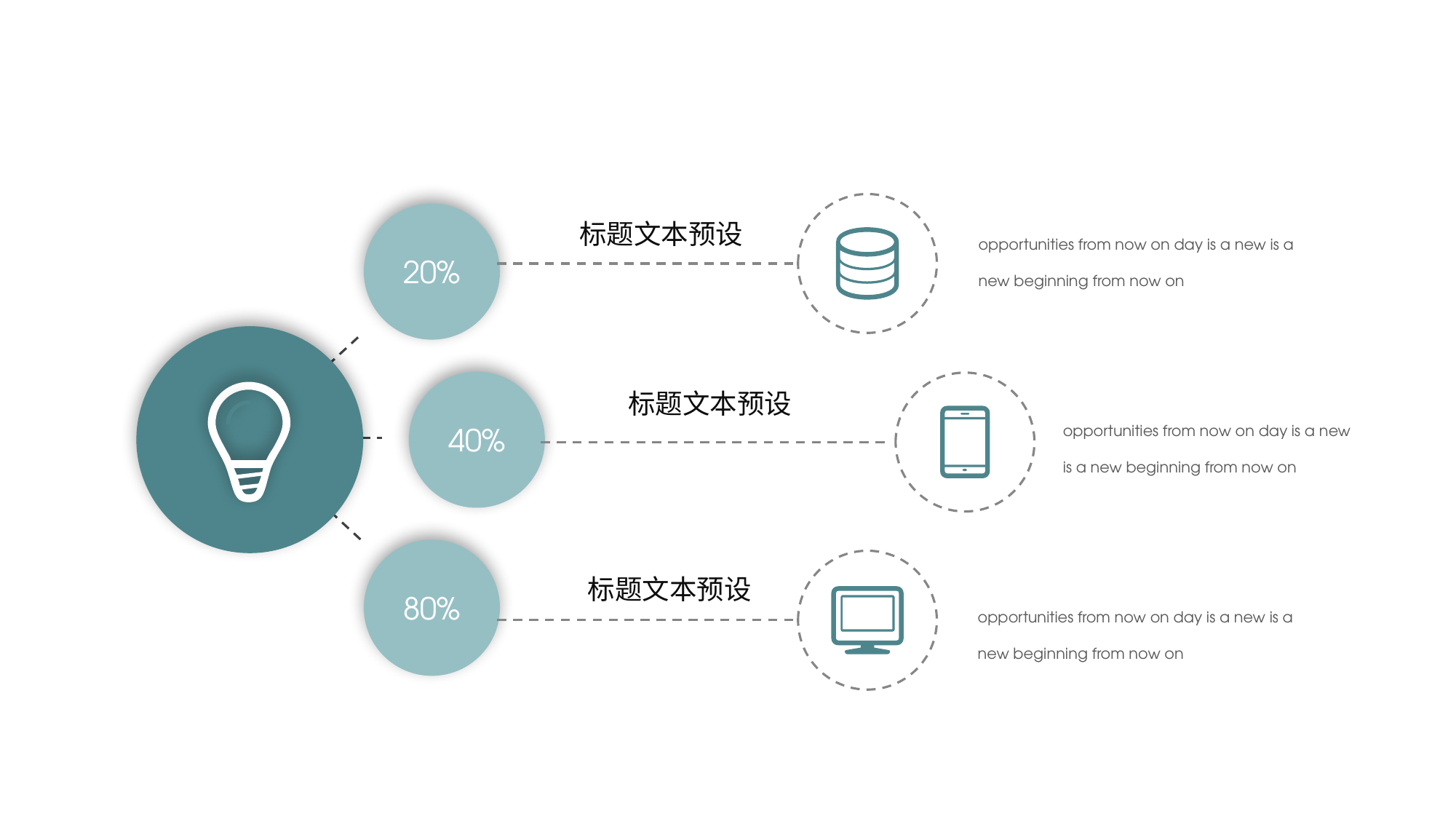

标题文本预设

20%
opportunities from now on day is a new is a new beginning from now on

40%

标题文本预设

opportunities from now on day is a new is a new beginning from now on

80%

标题文本预设

opportunities from now on day is a new is a new beginning from now on